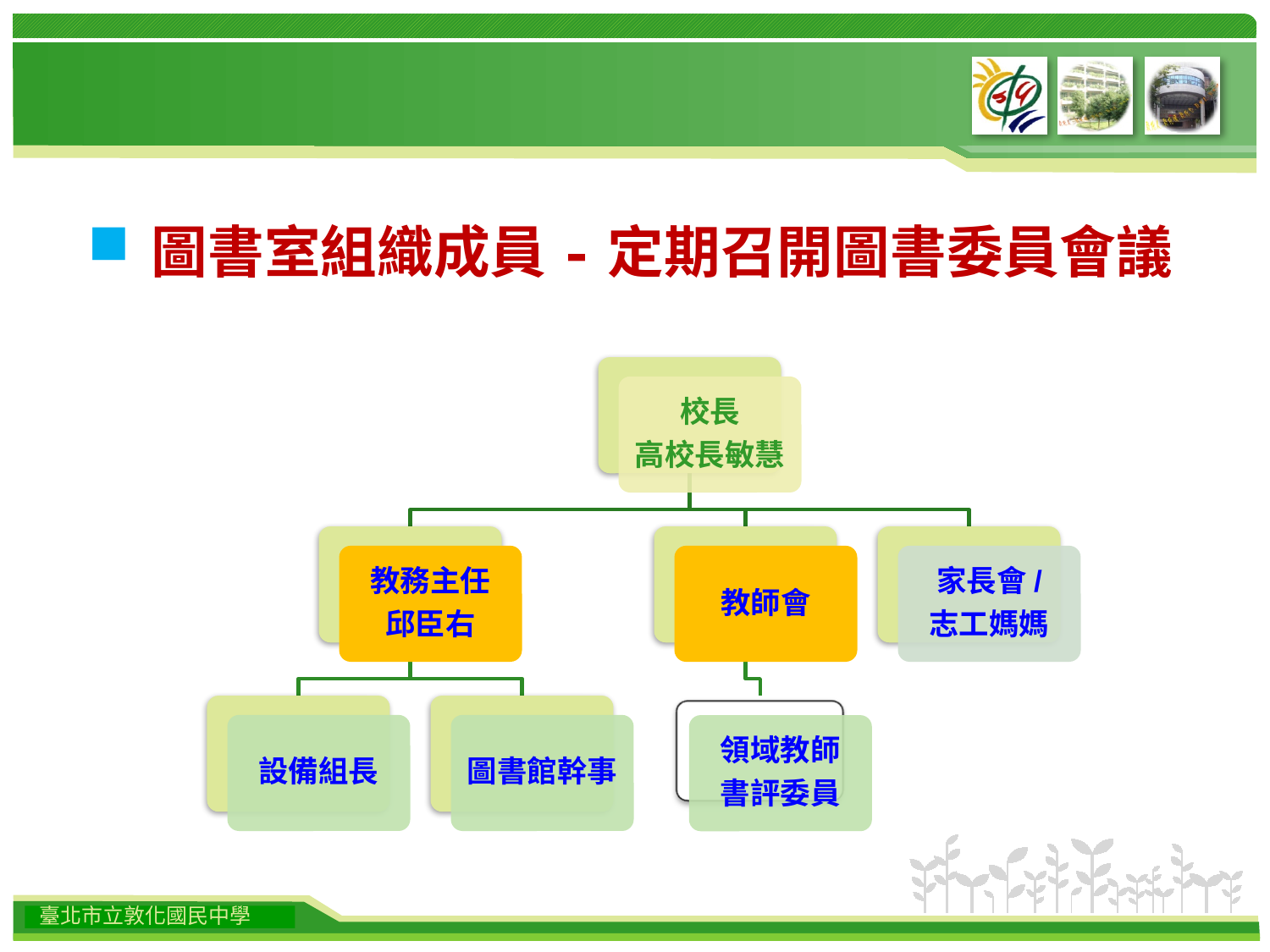

# 圖書室組織成員-定期召開圖書委員會議
校長
高校長敏慧
教務主任
邱臣右
設備組長
圖書館幹事
教師會
領域教師
書評委員
家長會/
志工媽媽